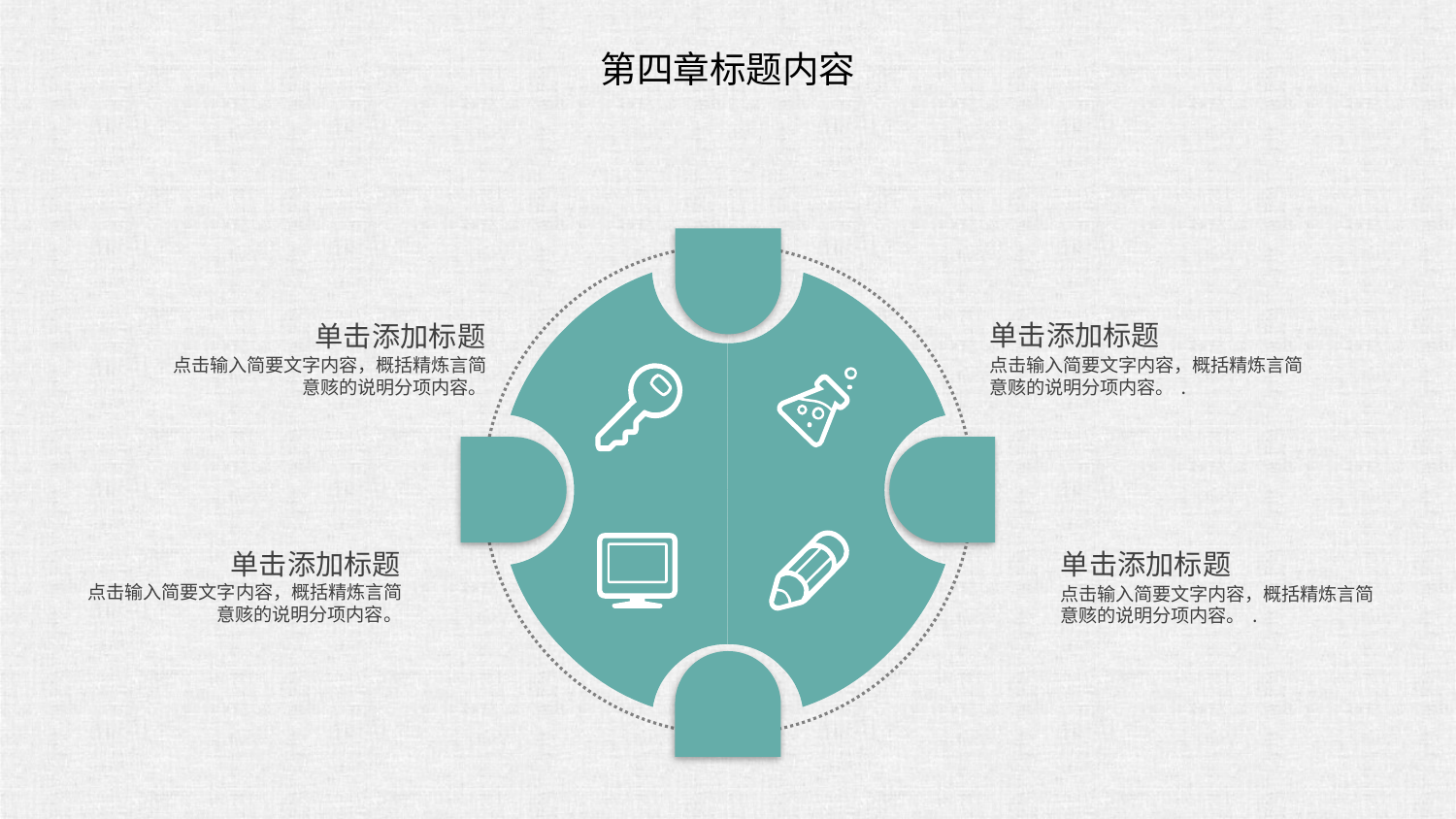

第四章标题内容

单击添加标题
点击输入简要文字内容，概括精炼言简意赅的说明分项内容。.
单击添加标题
点击输入简要文字内容，概括精炼言简意赅的说明分项内容。

单击添加标题
点击输入简要文字内容，概括精炼言简意赅的说明分项内容。
单击添加标题
点击输入简要文字内容，概括精炼言简意赅的说明分项内容。.